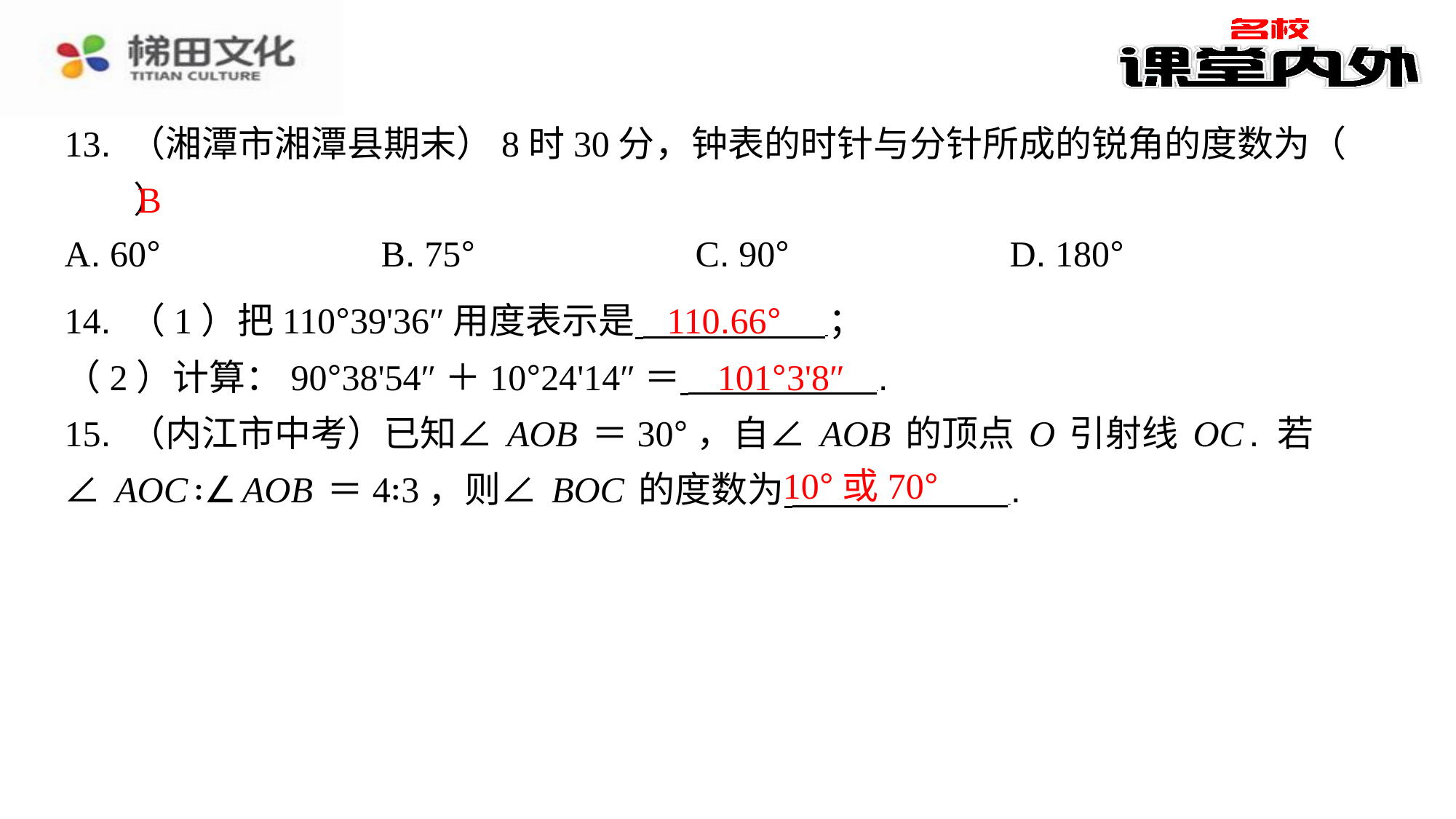

13. （湘潭市湘潭县期末）8时30分，钟表的时针与分针所成的锐角的度数为（　B　）
B
| A. 60° | B. 75° | C. 90° | D. 180° |
| --- | --- | --- | --- |
​　110.66°
14. （1）把110°39'36″用度表示是                             ⁠；
（2）计算：90°38'54″＋10°24'14″＝                              ⁠.
15. （内江市中考）已知∠AOB＝30°，自∠AOB的顶点O引射线OC. 若
∠AOC∶∠AOB＝4∶3，则∠BOC的度数为                                  ⁠.
​　101°3'8″
​　10°或70°